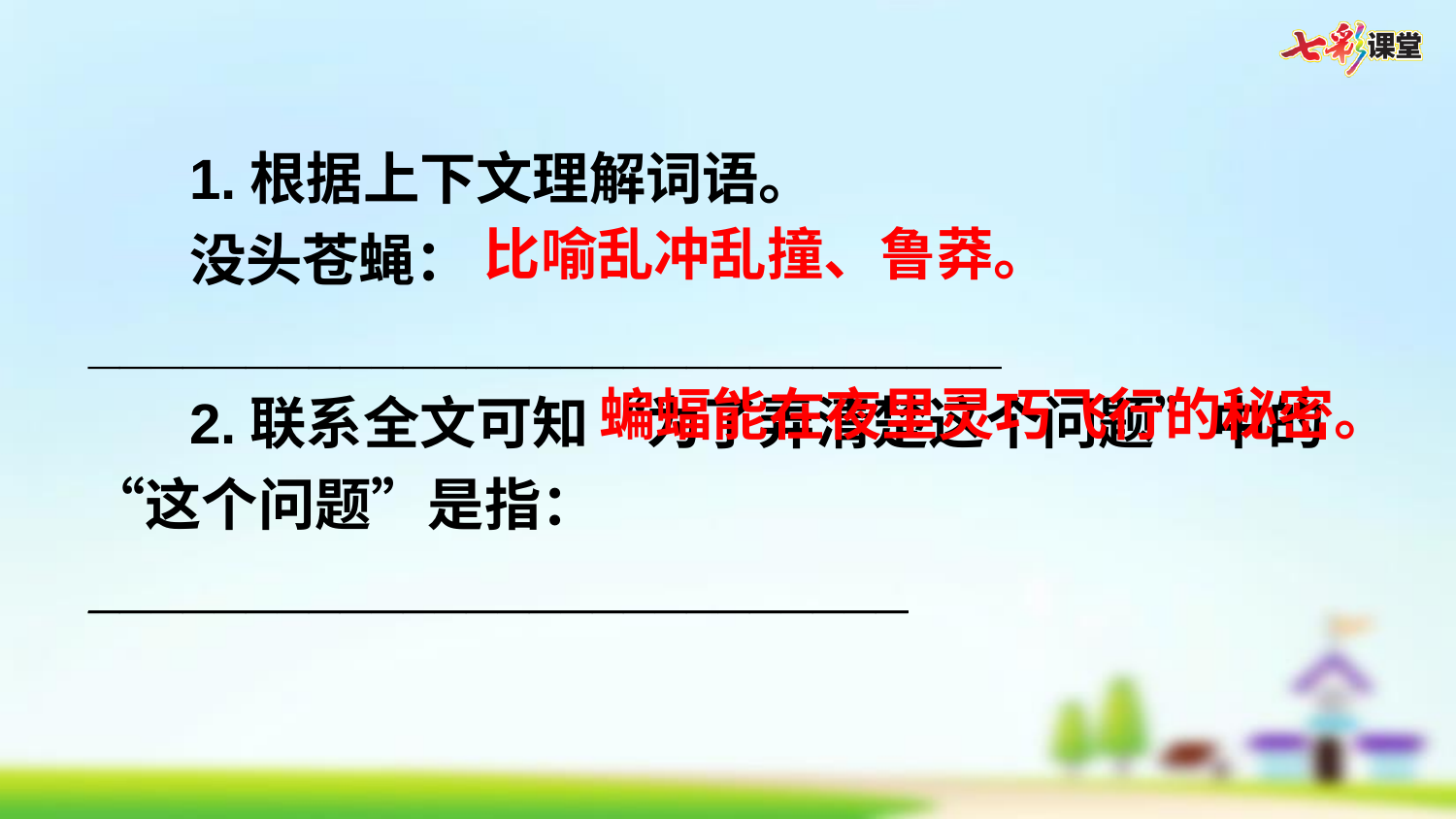

1.根据上下文理解词语。
没头苍蝇：_____________________________
2.联系全文可知“为了弄清楚这个问题”中的“这个问题”是指：__________________________
比喻乱冲乱撞、鲁莽。
蝙蝠能在夜里灵巧飞行的秘密。